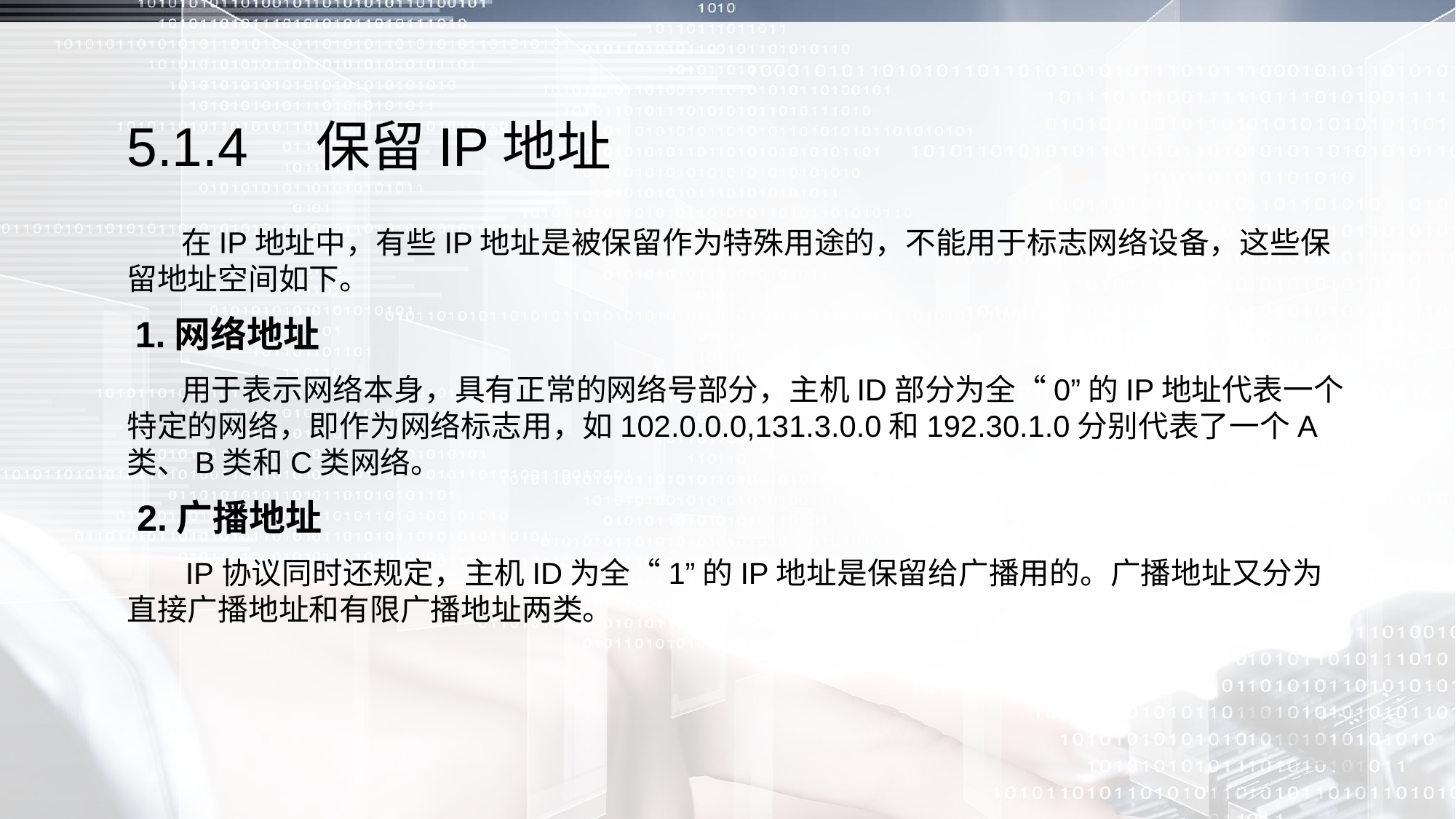

# 5.1.4　保留IP地址
       在IP地址中，有些IP地址是被保留作为特殊用途的，不能用于标志网络设备，这些保留地址空间如下。
 1.网络地址
       用于表示网络本身，具有正常的网络号部分，主机ID部分为全“0”的IP地址代表一个特定的网络，即作为网络标志用，如102.0.0.0,131.3.0.0和192.30.1.0分别代表了一个A类、B类和C类网络。
 2.广播地址
       IP协议同时还规定，主机ID为全“1”的IP地址是保留给广播用的。广播地址又分为直接广播地址和有限广播地址两类。